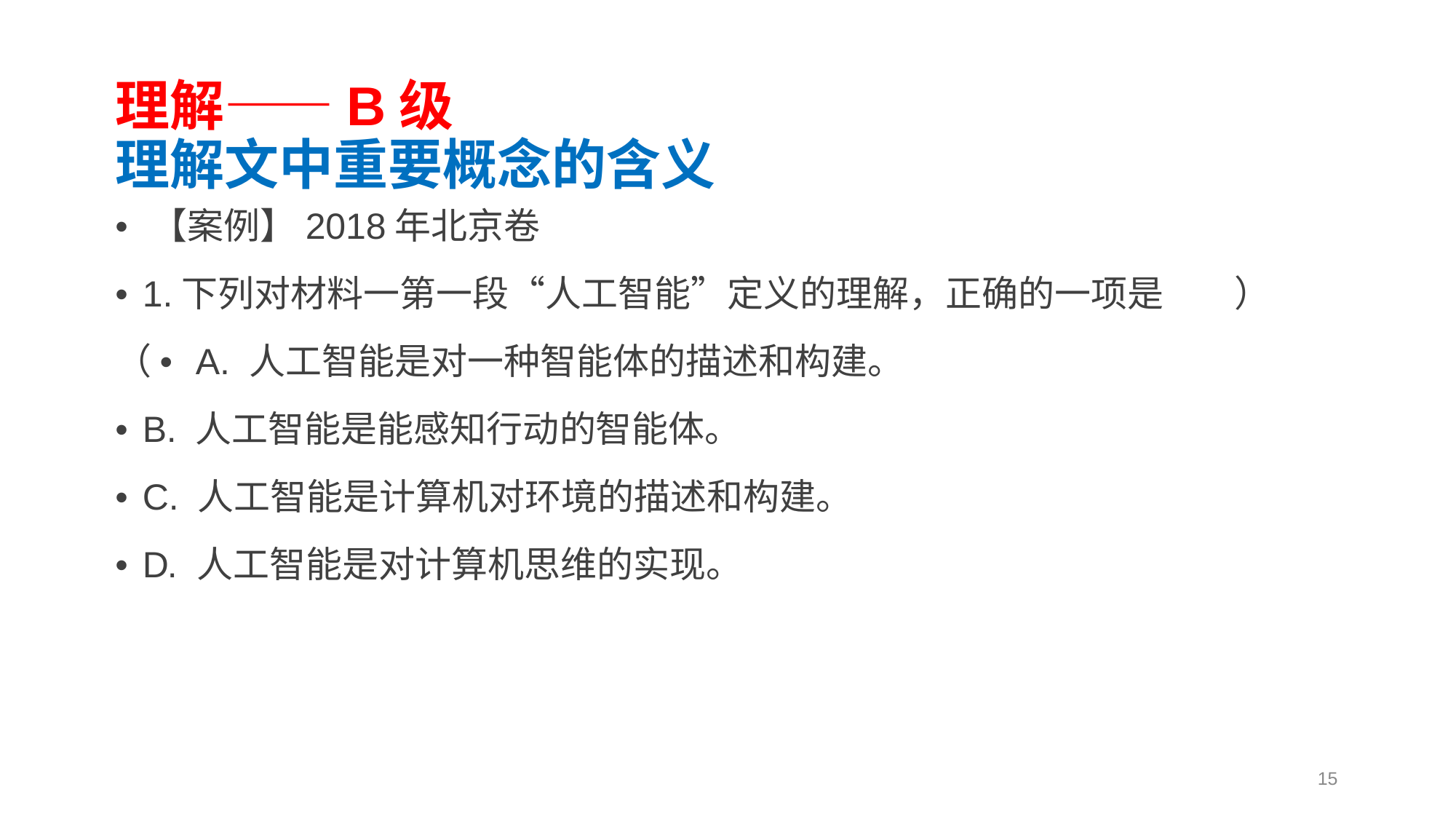

理解——B级
理解文中重要概念的含义
• 【案例】2018年北京卷
• 1.下列对材料一第一段“人工智能”定义的理解，正确的一项是（ • A. 人工智能是对一种智能体的描述和构建。
• B. 人工智能是能感知行动的智能体。
• C. 人工智能是计算机对环境的描述和构建。
• D. 人工智能是对计算机思维的实现。
）
15